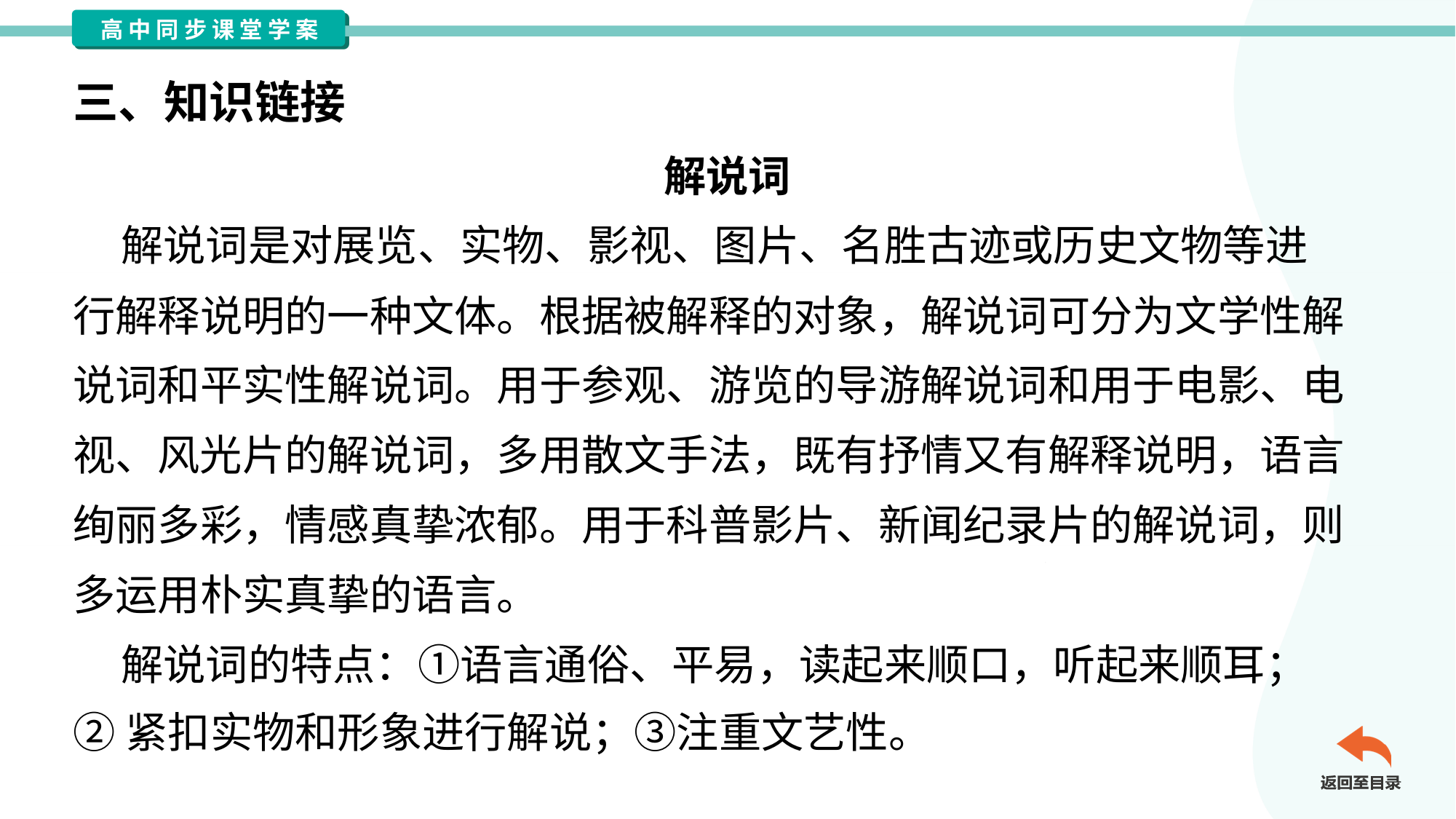

三、知识链接
解说词
    解说词是对展览、实物、影视、图片、名胜古迹或历史文物等进
行解释说明的一种文体。根据被解释的对象，解说词可分为文学性解
说词和平实性解说词。用于参观、游览的导游解说词和用于电影、电
视、风光片的解说词，多用散文手法，既有抒情又有解释说明，语言
绚丽多彩，情感真挚浓郁。用于科普影片、新闻纪录片的解说词，则
多运用朴实真挚的语言。
    解说词的特点：①语言通俗、平易，读起来顺口，听起来顺耳；
②紧扣实物和形象进行解说；③注重文艺性。